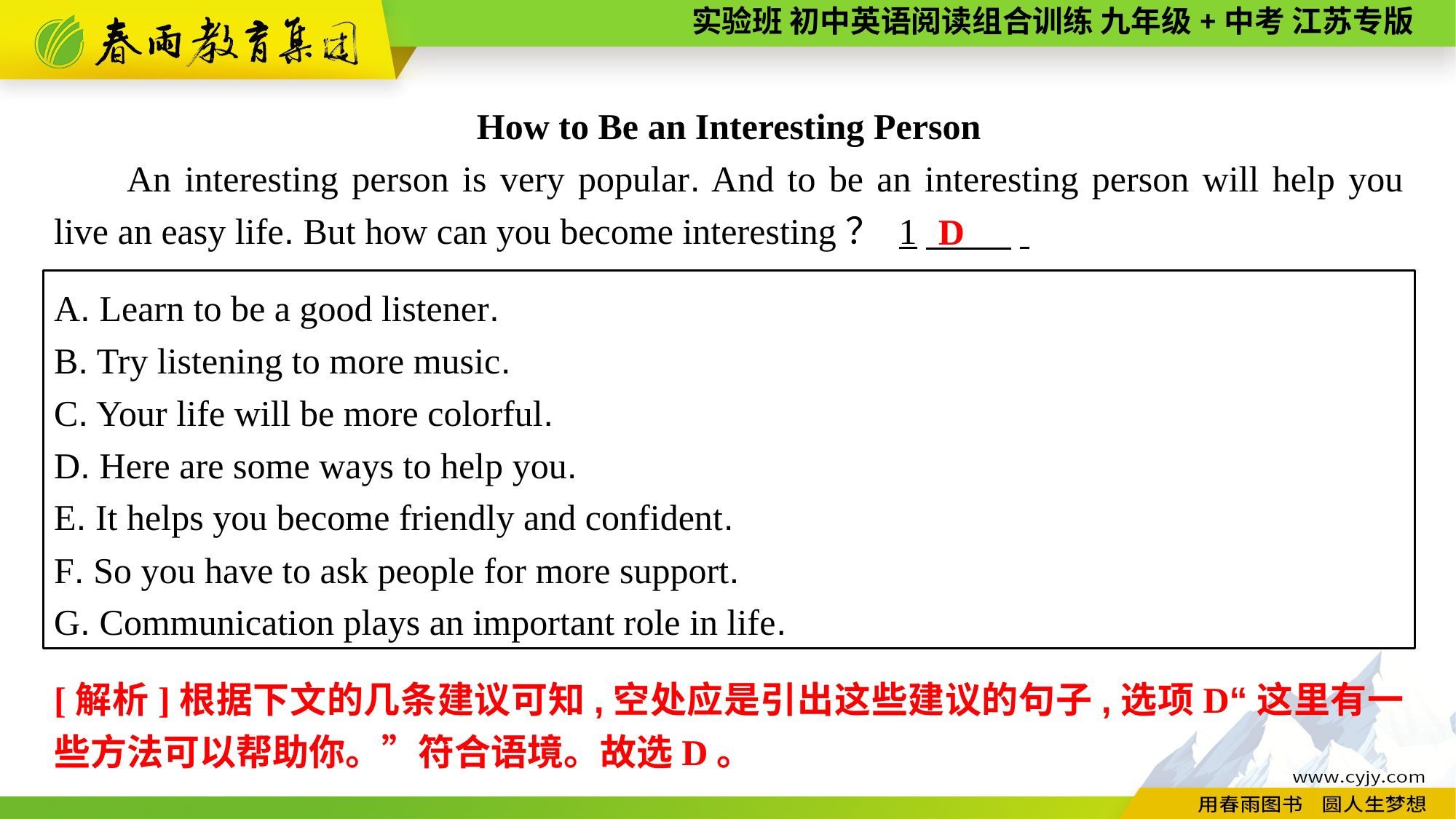

How to Be an Interesting Person
An interesting person is very popular. And to be an interesting person will help you live an easy life. But how can you become interesting？ 1　      .
D
A. Learn to be a good listener.
B. Try listening to more music.
C. Your life will be more colorful.
D. Here are some ways to help you.
E. It helps you become friendly and confident.
F. So you have to ask people for more support.
G. Communication plays an important role in life.
[解析]根据下文的几条建议可知,空处应是引出这些建议的句子,选项D“这里有一些方法可以帮助你。”符合语境。故选D。